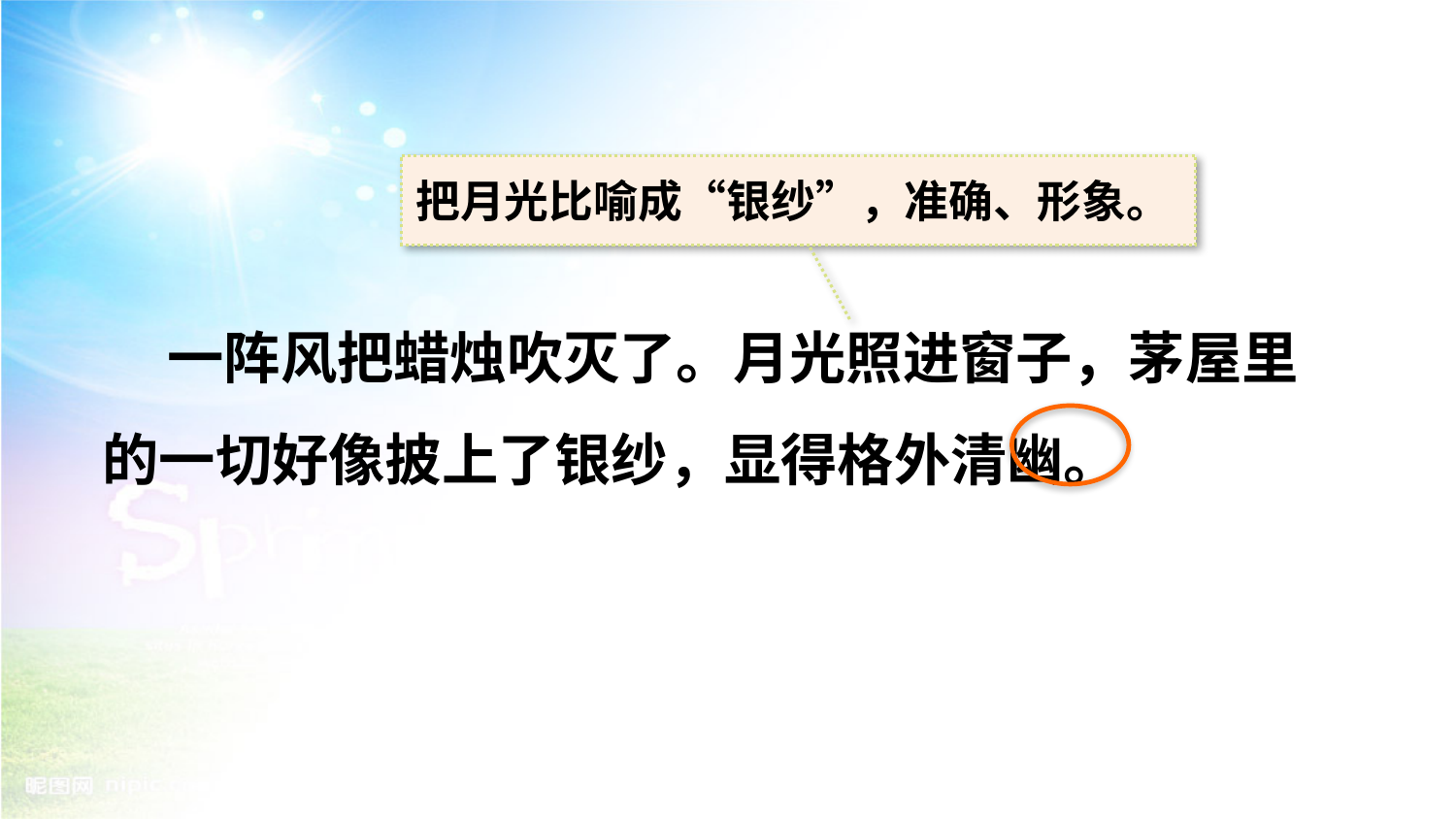

把月光比喻成“银纱”，准确、形象。
    一阵风把蜡烛吹灭了。月光照进窗子，茅屋里的一切好像披上了银纱，显得格外清幽。